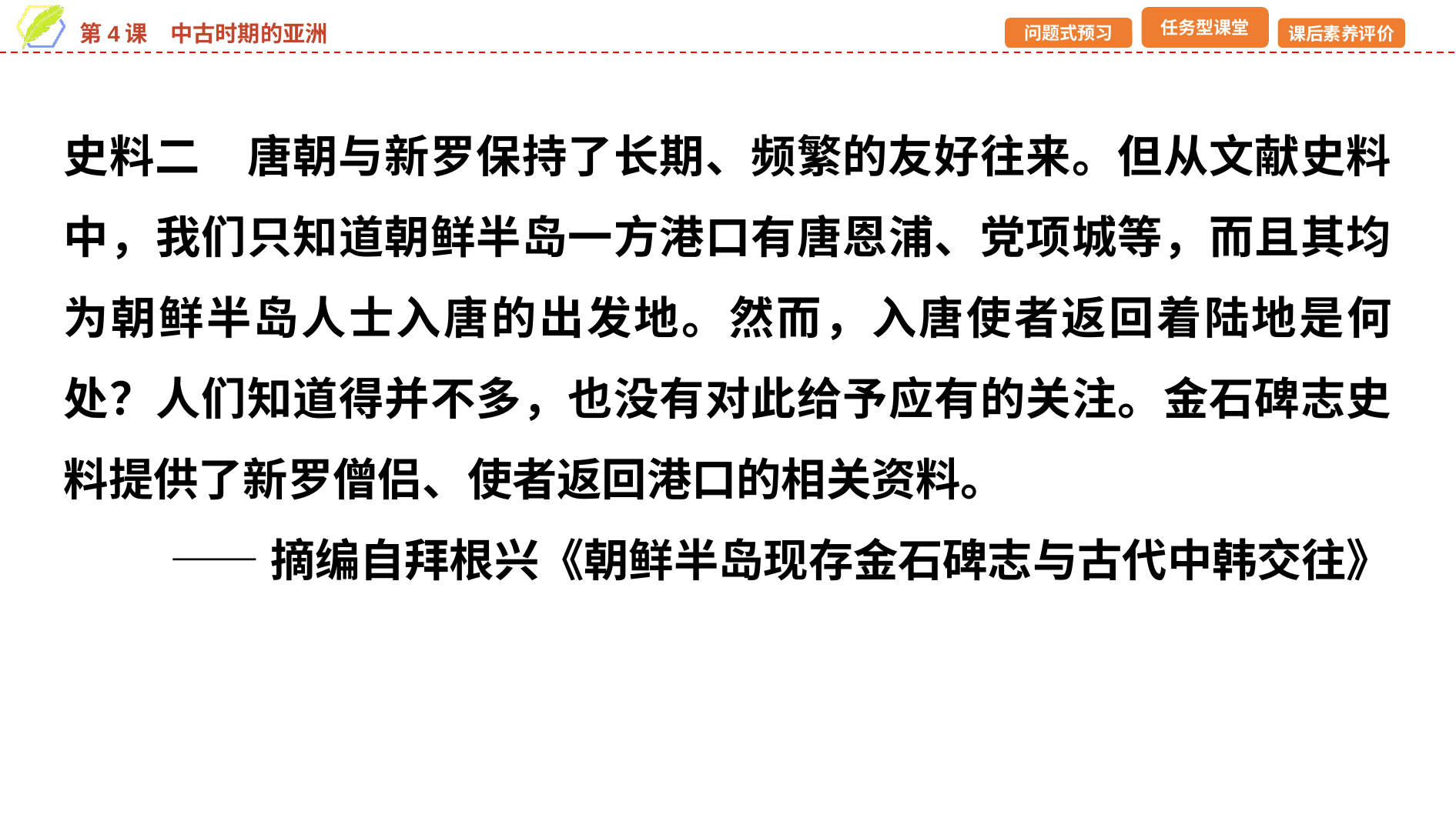

史料二　唐朝与新罗保持了长期、频繁的友好往来。但从文献史料中，我们只知道朝鲜半岛一方港口有唐恩浦、党项城等，而且其均为朝鲜半岛人士入唐的出发地。然而，入唐使者返回着陆地是何处？人们知道得并不多，也没有对此给予应有的关注。金石碑志史料提供了新罗僧侣、使者返回港口的相关资料。
——摘编自拜根兴《朝鲜半岛现存金石碑志与古代中韩交往》